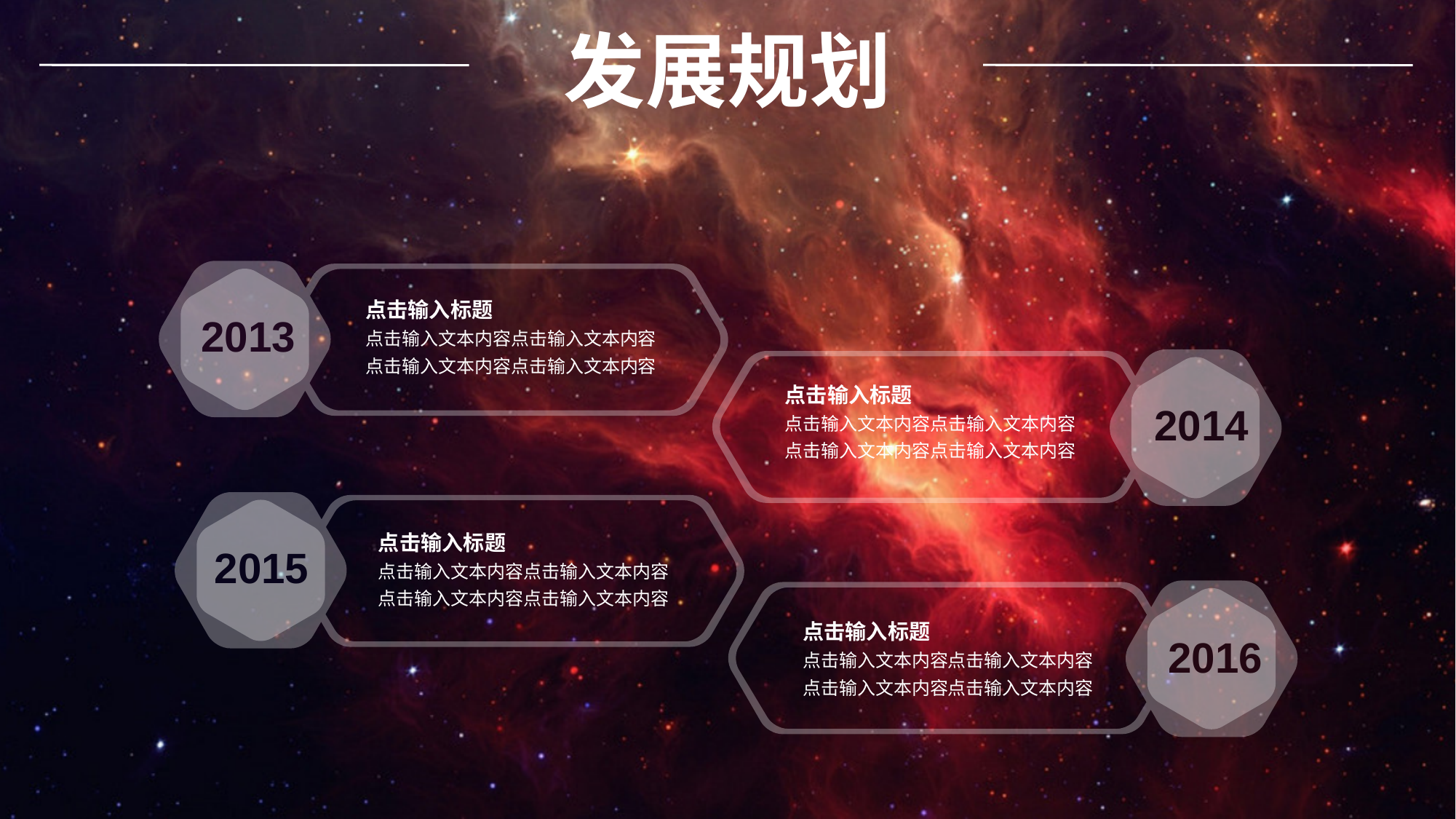

发展规划

点击输入标题
点击输入文本内容点击输入文本内容
点击输入文本内容点击输入文本内容

     2013

点击输入标题
点击输入文本内容点击输入文本内容
点击输入文本内容点击输入文本内容

     2014

点击输入标题
点击输入文本内容点击输入文本内容
点击输入文本内容点击输入文本内容

     2015

点击输入标题
点击输入文本内容点击输入文本内容
点击输入文本内容点击输入文本内容

     2016